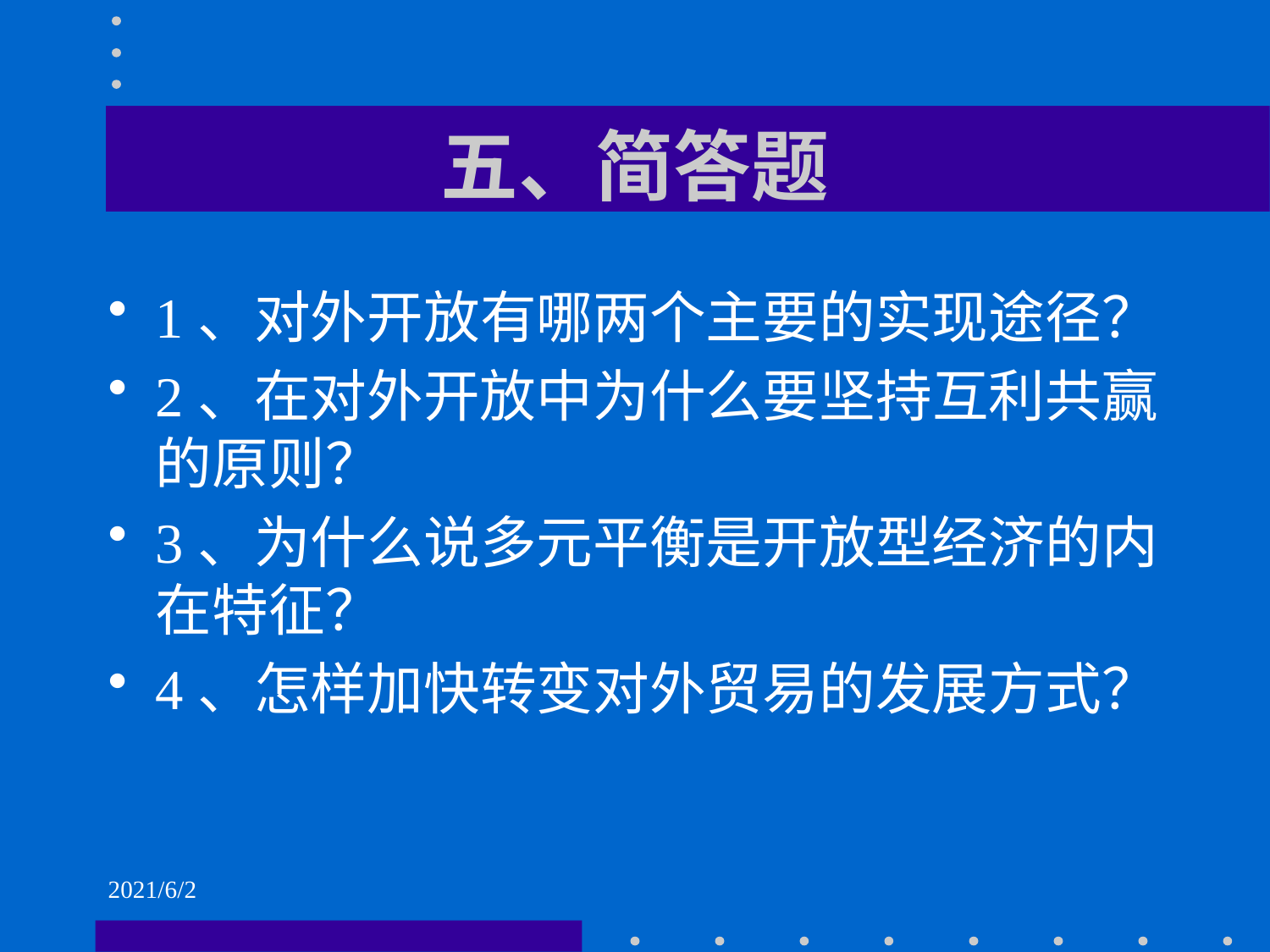

# 五、简答题
1、对外开放有哪两个主要的实现途径？
2、在对外开放中为什么要坚持互利共赢的原则？
3、为什么说多元平衡是开放型经济的内在特征？
4、怎样加快转变对外贸易的发展方式？
2021/6/2